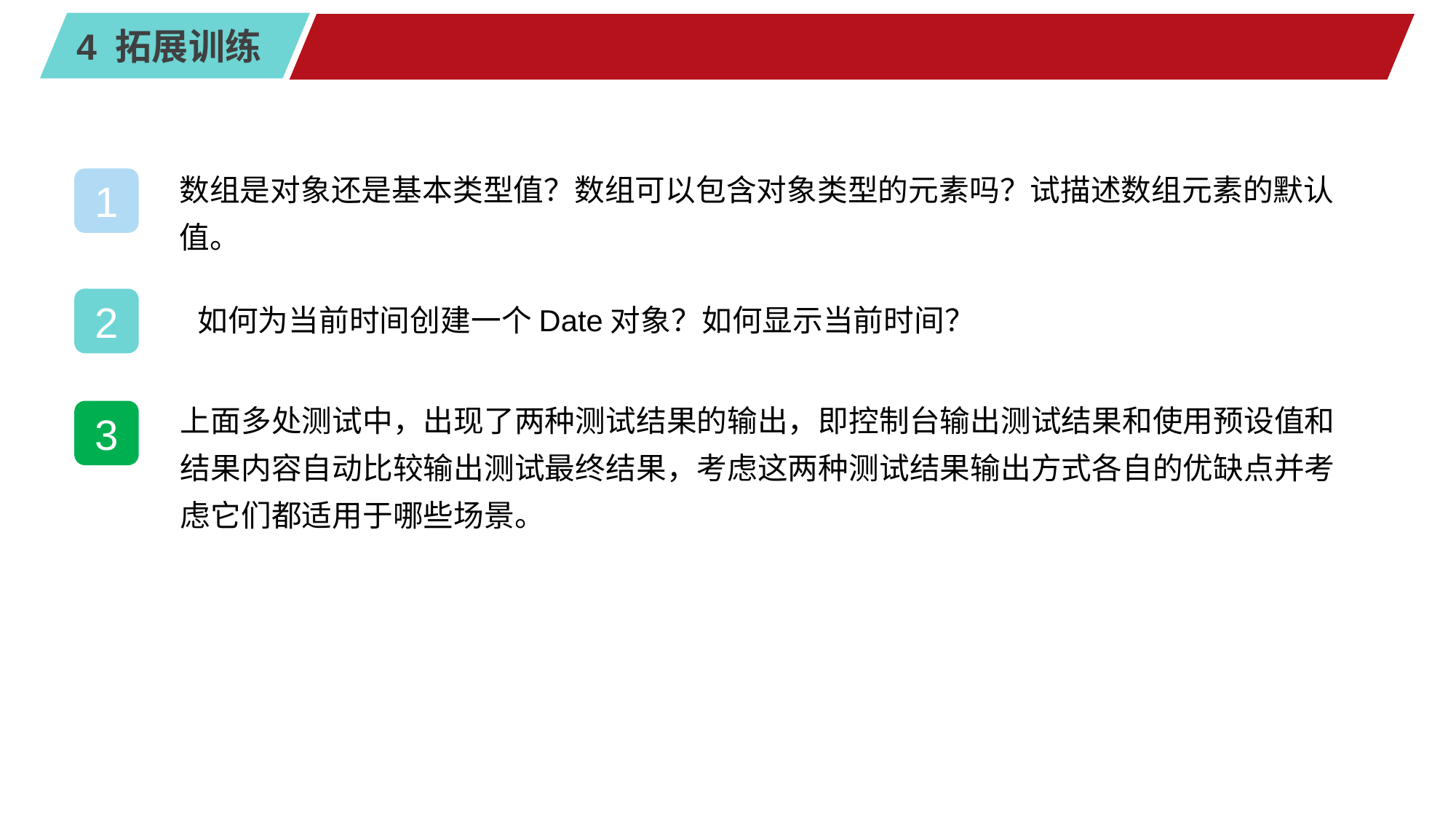

#
数组是对象还是基本类型值？数组可以包含对象类型的元素吗？试描述数组元素的默认值。
1
如何为当前时间创建一个Date对象？如何显示当前时间？
2
上面多处测试中，出现了两种测试结果的输出，即控制台输出测试结果和使用预设值和结果内容自动比较输出测试最终结果，考虑这两种测试结果输出方式各自的优缺点并考虑它们都适用于哪些场景。
3